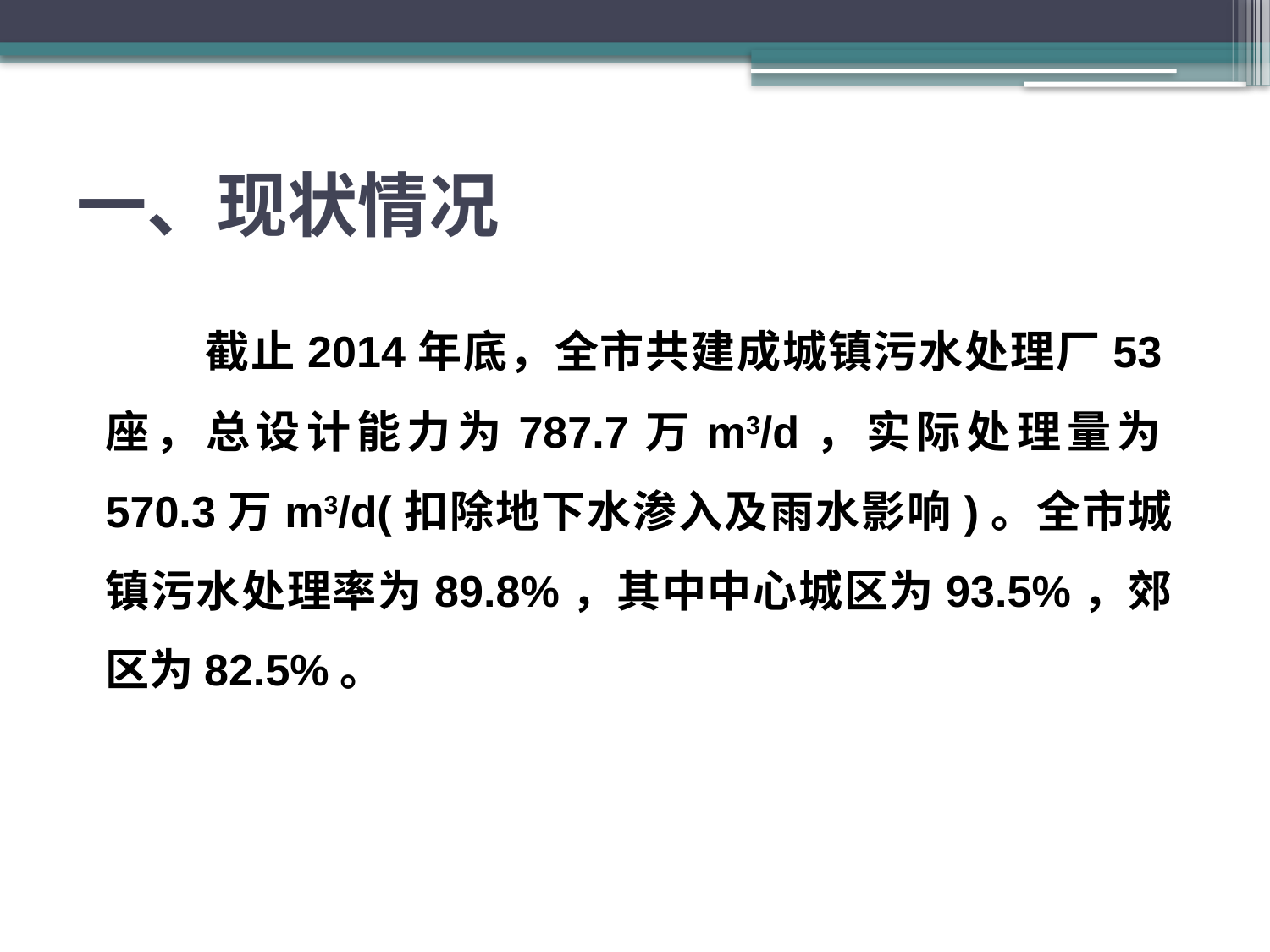

# 一、现状情况
    截止2014年底，全市共建成城镇污水处理厂53座，总设计能力为787.7万m3/d，实际处理量为570.3万m3/d(扣除地下水渗入及雨水影响)。全市城镇污水处理率为89.8%，其中中心城区为93.5%，郊区为82.5%。